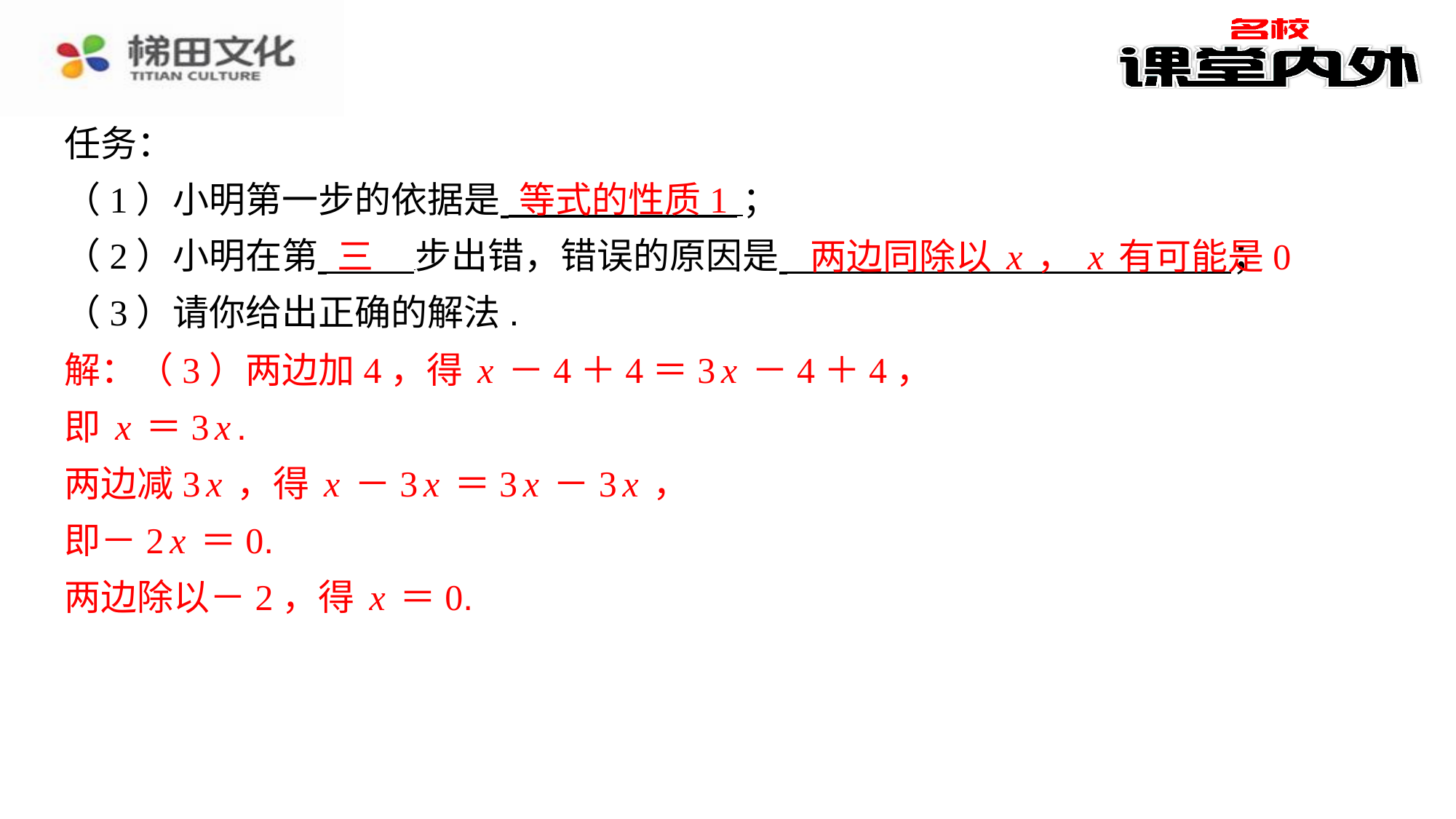

任务：
（1）小明第一步的依据是                                    ⁠；
（2）小明在第               步出错，错误的原因是                                                                    ⁠；
（3）请你给出正确的解法.
解：（3）两边加4，得x－4＋4＝3x－4＋4，
即x＝3x.
两边减3x，得x－3x＝3x－3x，
即－2x＝0.
两边除以－2，得x＝0.
等式的性质1
三
两边同除以x，x有可能是0
解：（3）两边加4，得x－4＋4＝3x－4＋4，
即x＝3x.
两边减3x，得x－3x＝3x－3x，
即－2x＝0.
两边除以－2，得x＝0.